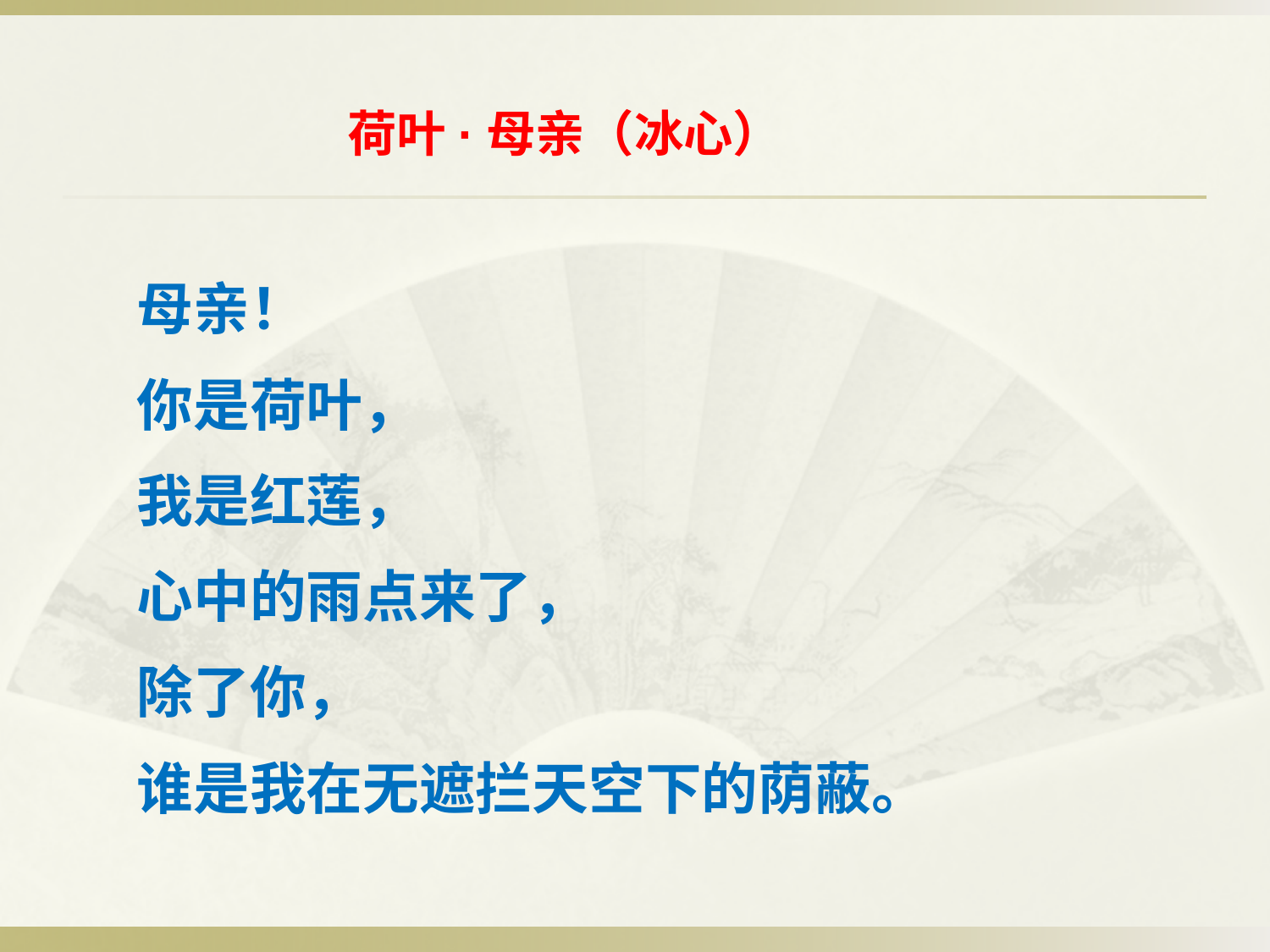

荷叶·母亲（冰心）
母亲！
你是荷叶，
我是红莲，
心中的雨点来了，
除了你，
谁是我在无遮拦天空下的荫蔽。